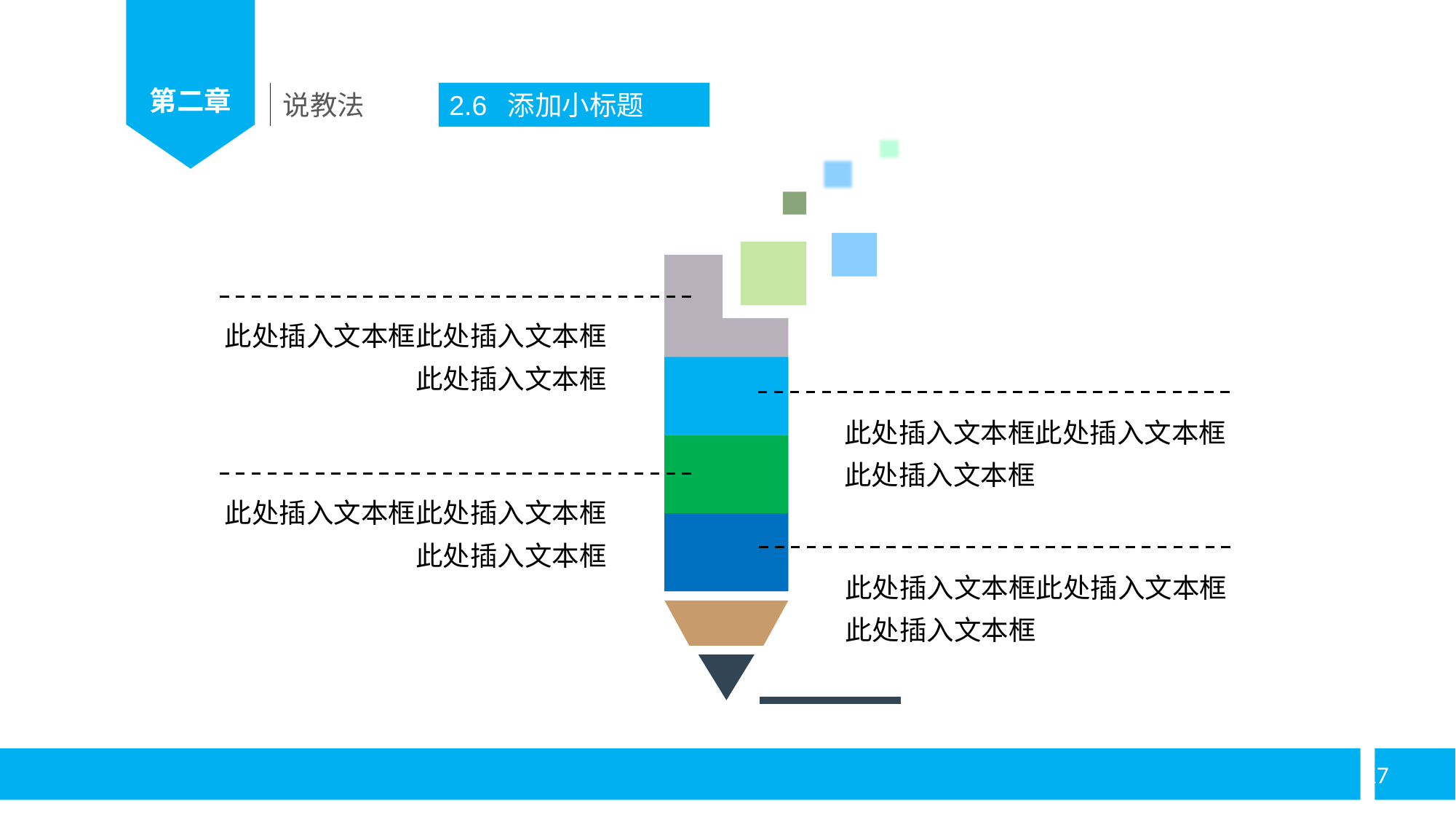

说教法
2.6  添加小标题

此处插入文本框此处插入文本框
此处插入文本框
此处插入文本框此处插入文本框
此处插入文本框
此处插入文本框此处插入文本框
此处插入文本框
此处插入文本框此处插入文本框
此处插入文本框